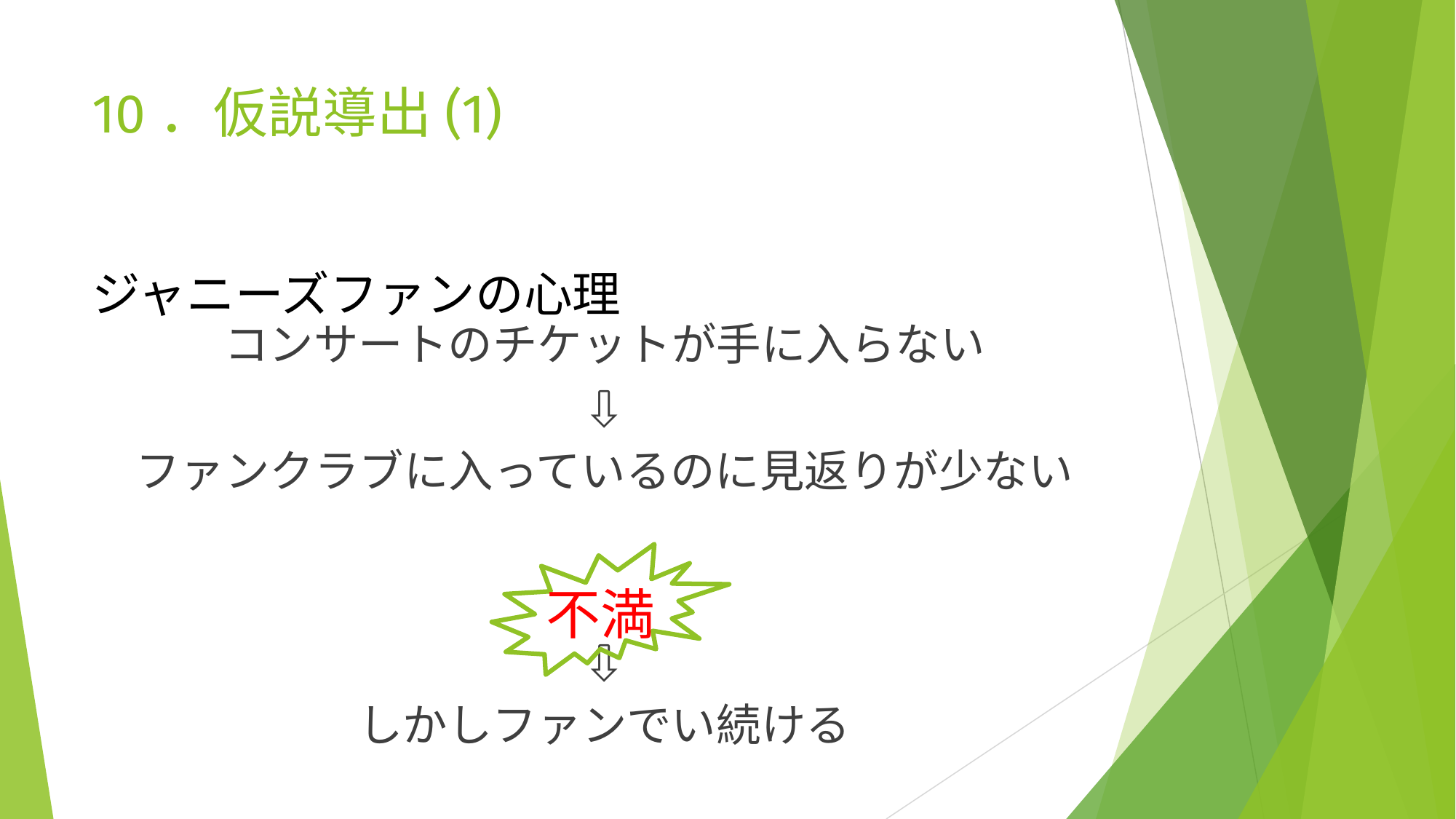

# 10．仮説導出(1)
ジャニーズファンの心理
コンサートのチケットが手に入らない
⇩
ファンクラブに入っているのに見返りが少ない

⇩
しかしファンでい続ける

不満